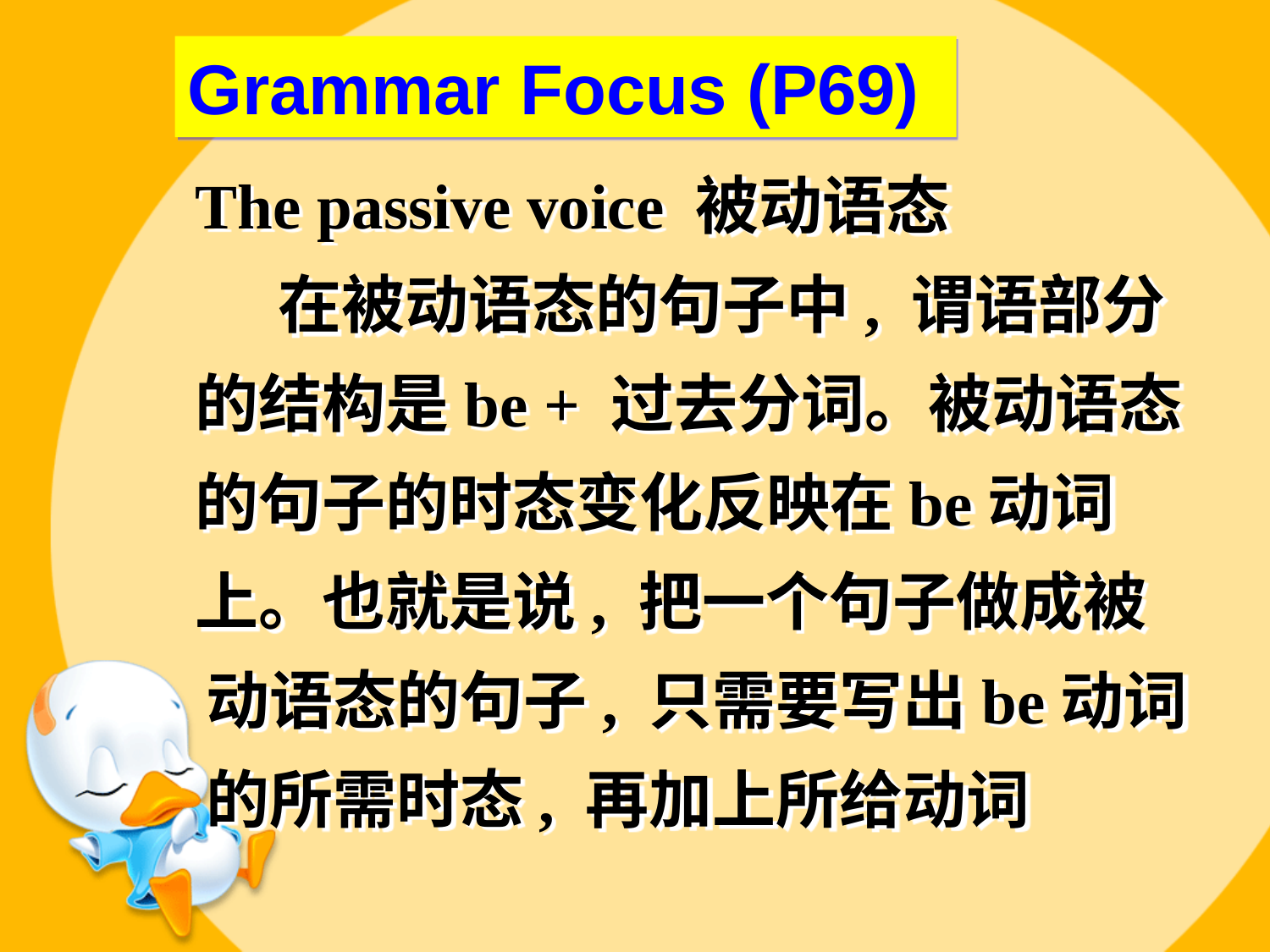

# Grammar Focus (P69)
   The passive voice 被动语态
        在被动语态的句子中, 谓语部分的结构是be + 过去分词。被动语态的句子的时态变化反映在be动词上。也就是说, 把一个句子做成被
   动语态的句子, 只需要写出be动词
   的所需时态, 再加上所给动词